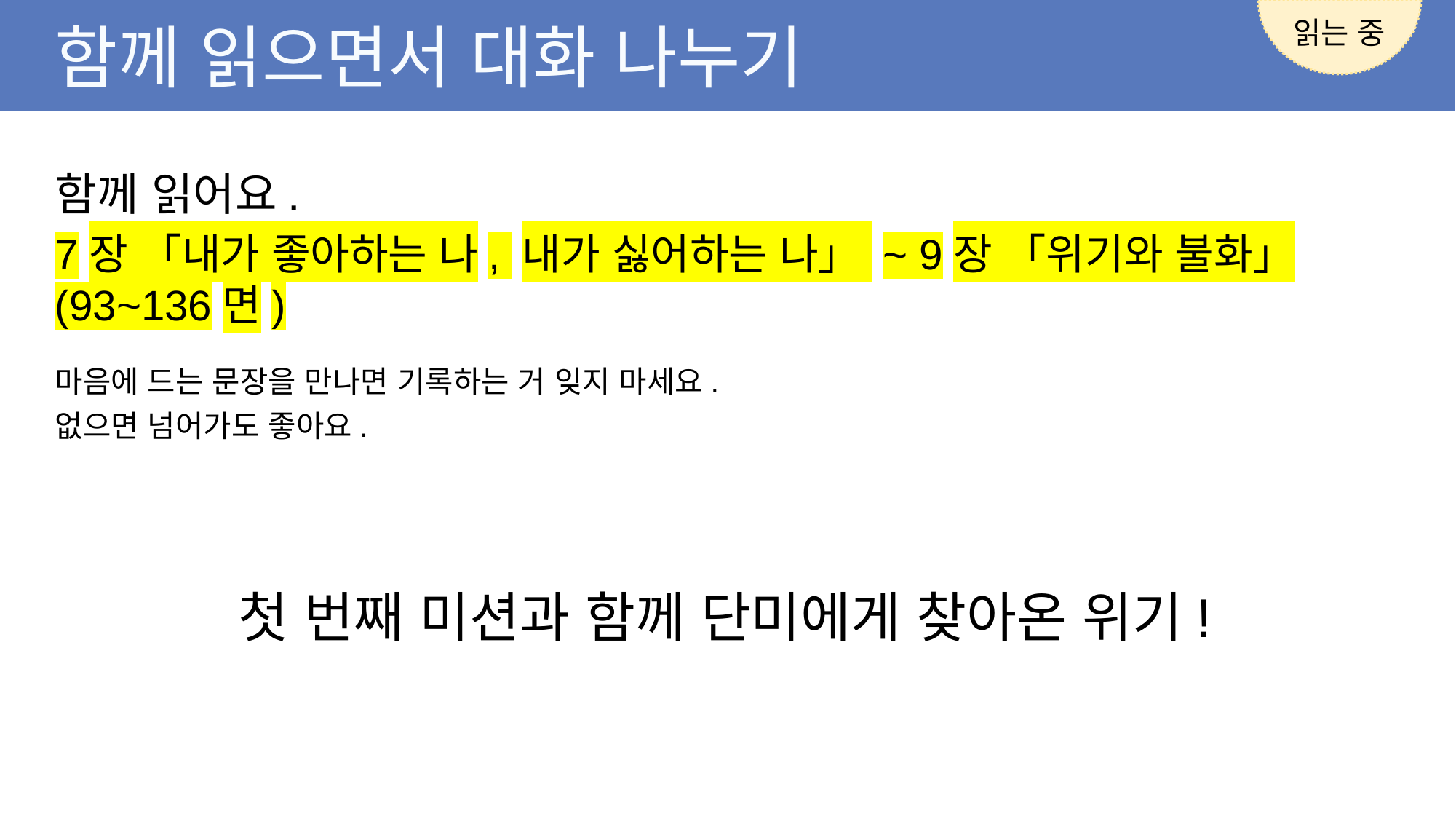

읽는 중

함께 읽으면서 대화 나누기
함께 읽어요.
7장 「내가 좋아하는 나, 내가 싫어하는 나」 ~ 9장 「위기와 불화」 (93~136면)

마음에 드는 문장을 만나면 기록하는 거 잊지 마세요.
없으면 넘어가도 좋아요.

첫 번째 미션과 함께 단미에게 찾아온 위기!